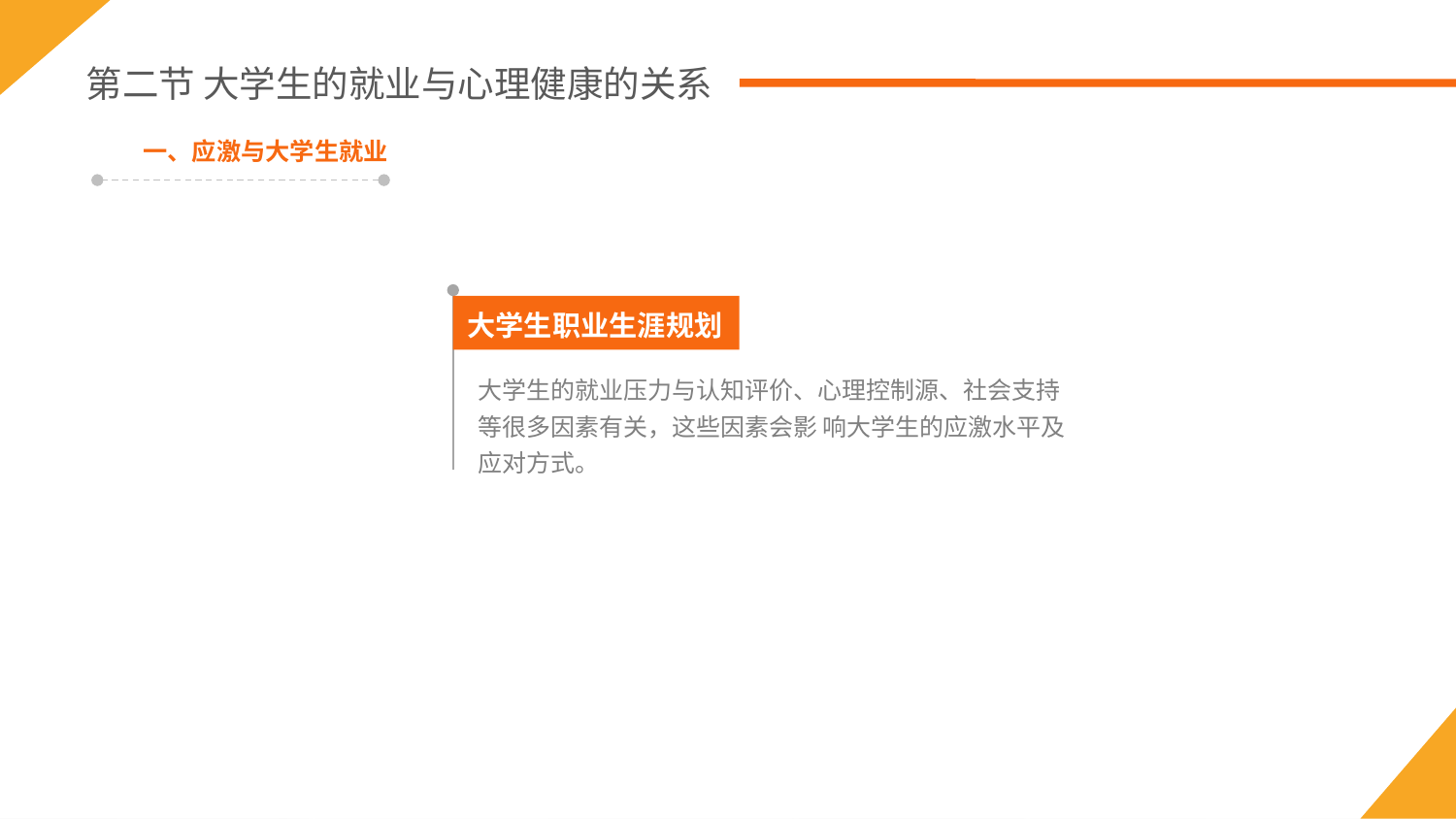

第二节 大学生的就业与心理健康的关系
一、应激与大学生就业
大学生职业生涯规划

大学生的就业压力与认知评价、心理控制源、社会支持等很多因素有关，这些因素会影 响大学生的应激水平及应对方式。